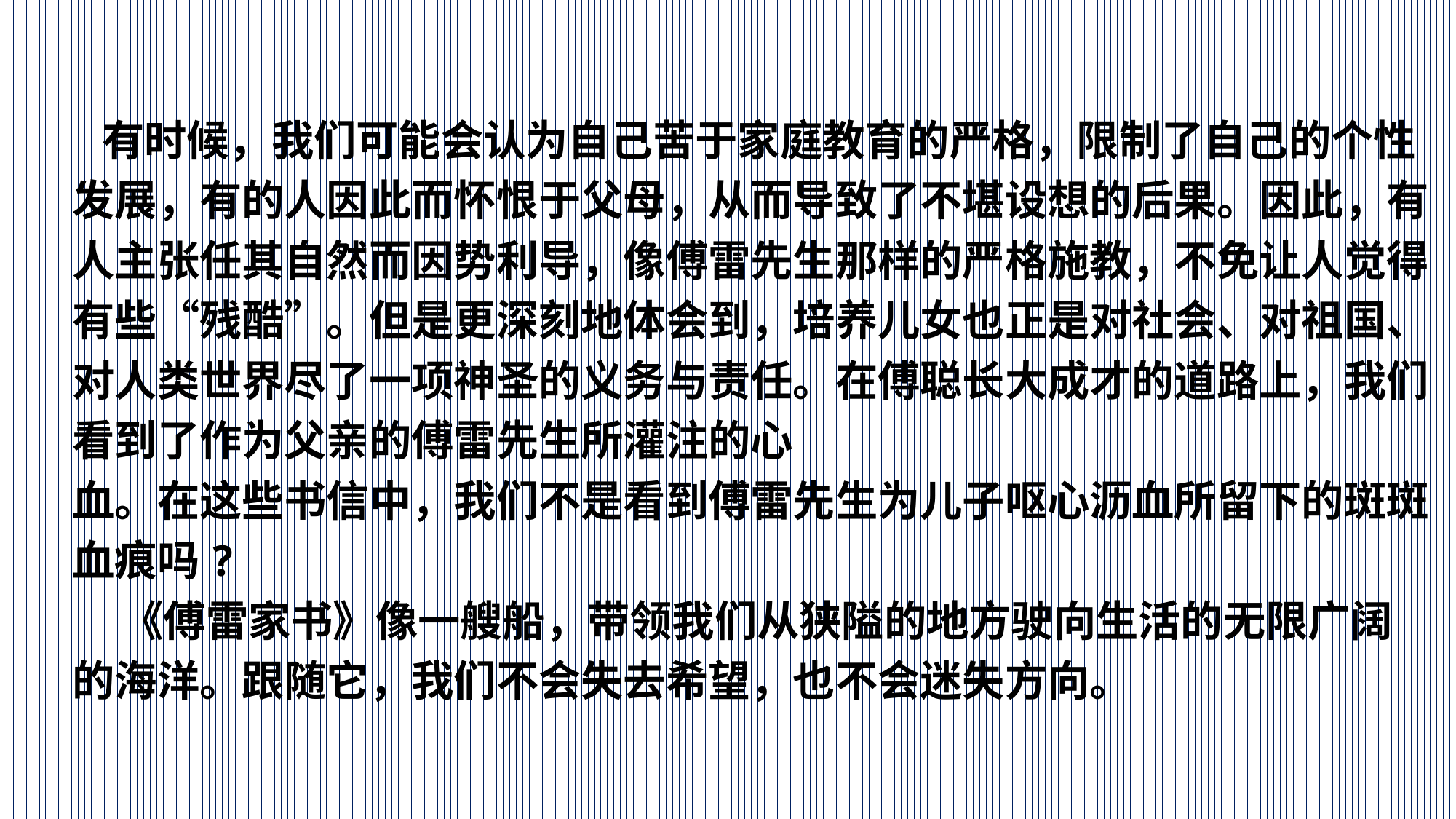

有时候，我们可能会认为自己苦于家庭教育的严格，限制了自己的个性发展，有的人因此而怀恨于父母，从而导致了不堪设想的后果。因此，有人主张任其自然而因势利导，像傅雷先生那样的严格施教，不免让人觉得有些“残酷”。但是更深刻地体会到，培养儿女也正是对社会、对祖国、对人类世界尽了一项神圣的义务与责任。在傅聪长大成才的道路上，我们看到了作为父亲的傅雷先生所灌注的心
血。在这些书信中，我们不是看到傅雷先生为儿子呕心沥血所留下的斑斑血痕吗?
    《傅雷家书》像一艘船，带领我们从狭隘的地方驶向生活的无限广阔的海洋。跟随它，我们不会失去希望，也不会迷失方向。